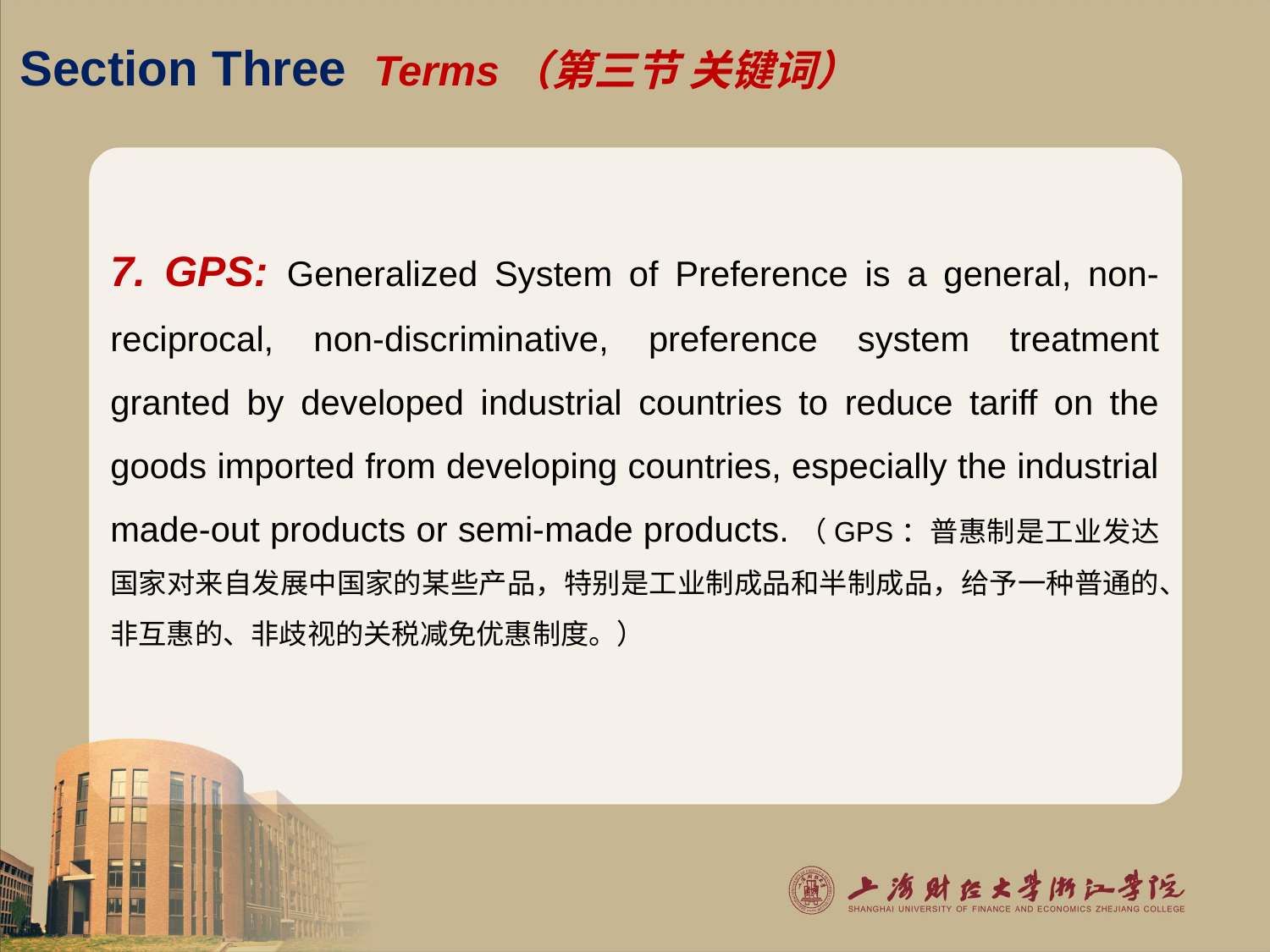

# Section Three  Terms（第三节 关键词）

7. GPS: Generalized System of Preference is a general, non-reciprocal, non-discriminative, preference system treatment granted by developed industrial countries to reduce tariff on the goods imported from developing countries, especially the industrial made-out products or semi-made products.（GPS：普惠制是工业发达国家对来自发展中国家的某些产品，特别是工业制成品和半制成品，给予一种普通的、非互惠的、非歧视的关税减免优惠制度。）